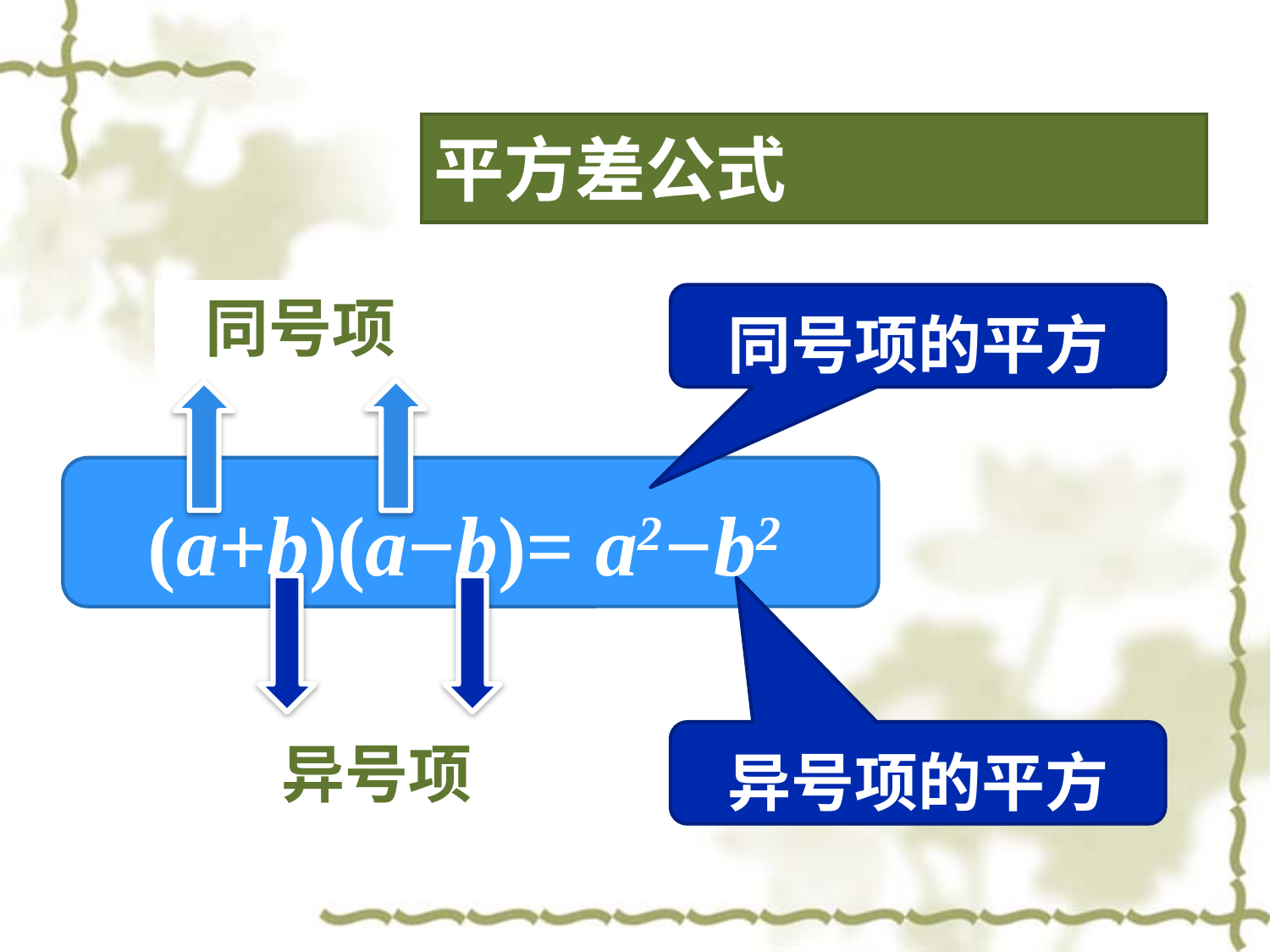

平方差公式
同号项
同号项的平方

(a+b)(a−b)= a2−b2

异号项的平方
异号项